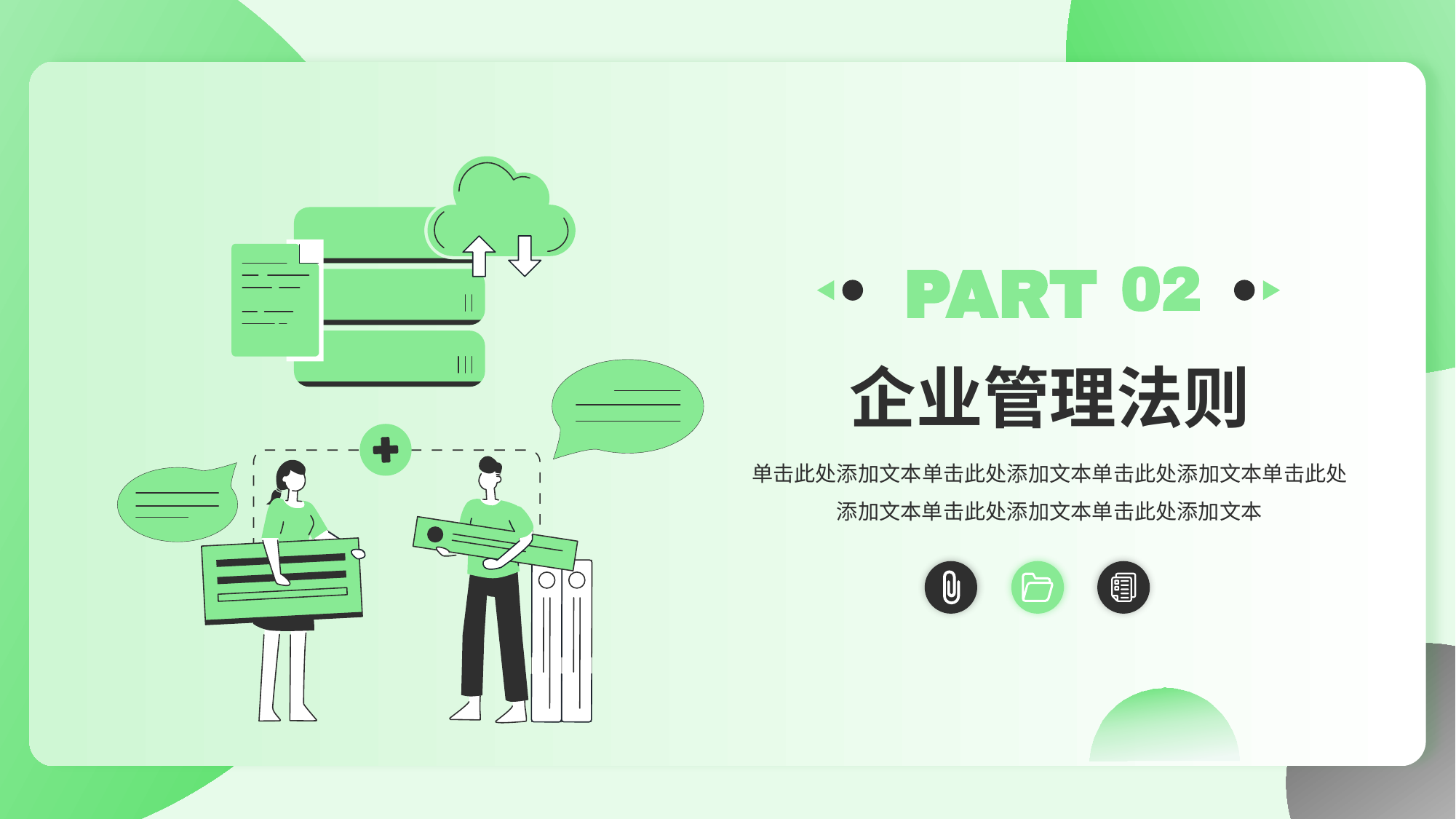

02
# 企业管理法则
单击此处添加文本单击此处添加文本单击此处添加文本单击此处添加文本单击此处添加文本单击此处添加文本